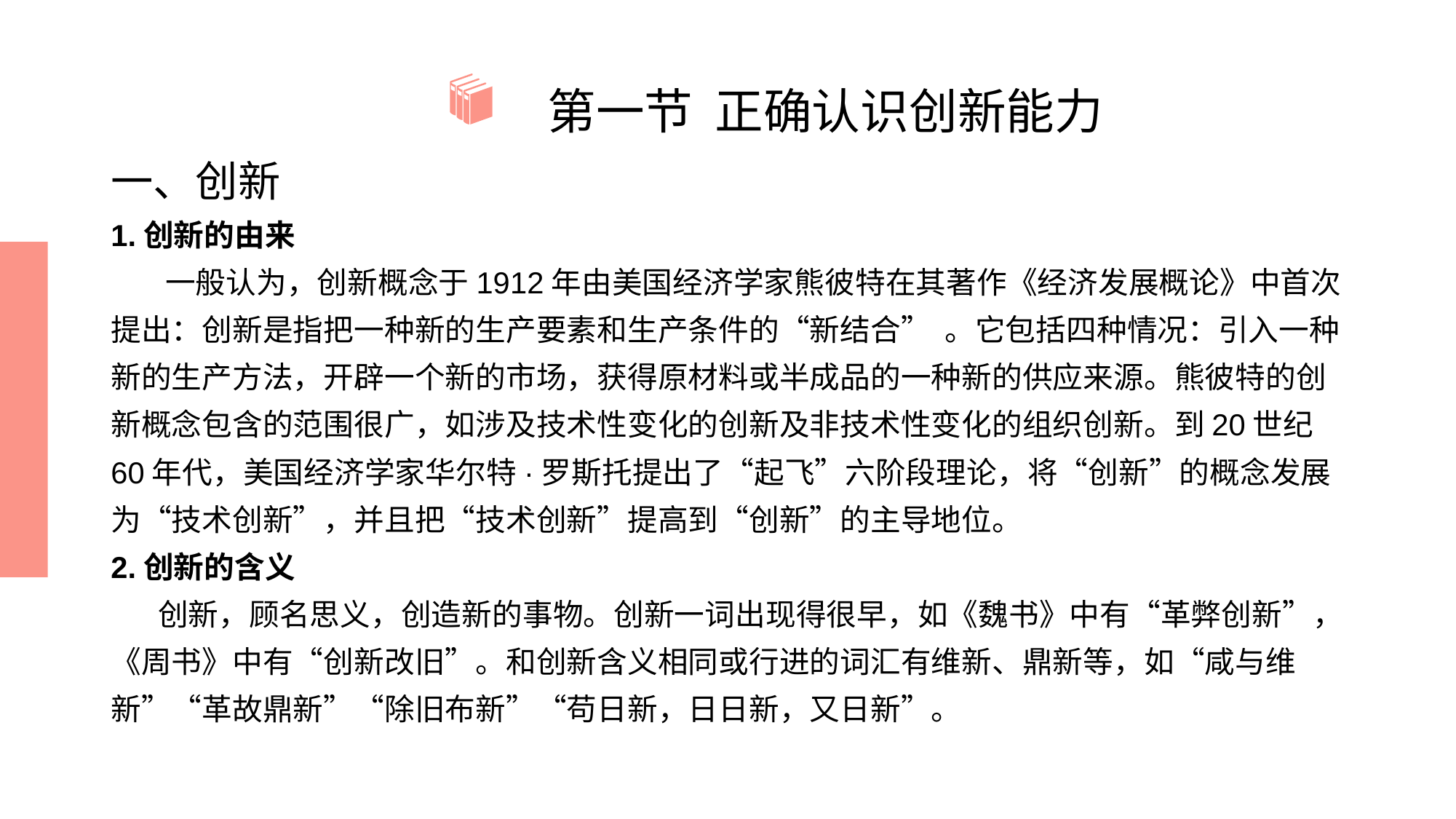

# 第一节  正确认识创新能力
一、创新
1.创新的由来
       一般认为，创新概念于1912年由美国经济学家熊彼特在其著作《经济发展概论》中首次提出：创新是指把一种新的生产要素和生产条件的“新结合”  。它包括四种情况：引入一种新的生产方法，开辟一个新的市场，获得原材料或半成品的一种新的供应来源。熊彼特的创新概念包含的范围很广，如涉及技术性变化的创新及非技术性变化的组织创新。到20世纪60年代，美国经济学家华尔特·罗斯托提出了“起飞”六阶段理论，将“创新”的概念发展为“技术创新”，并且把“技术创新”提高到“创新”的主导地位。
2.创新的含义
       创新，顾名思义，创造新的事物。创新一词出现得很早，如《魏书》中有“革弊创新”，《周书》中有“创新改旧”。和创新含义相同或行进的词汇有维新、鼎新等，如“咸与维新”“革故鼎新”“除旧布新”“苟日新，日日新，又日新”。